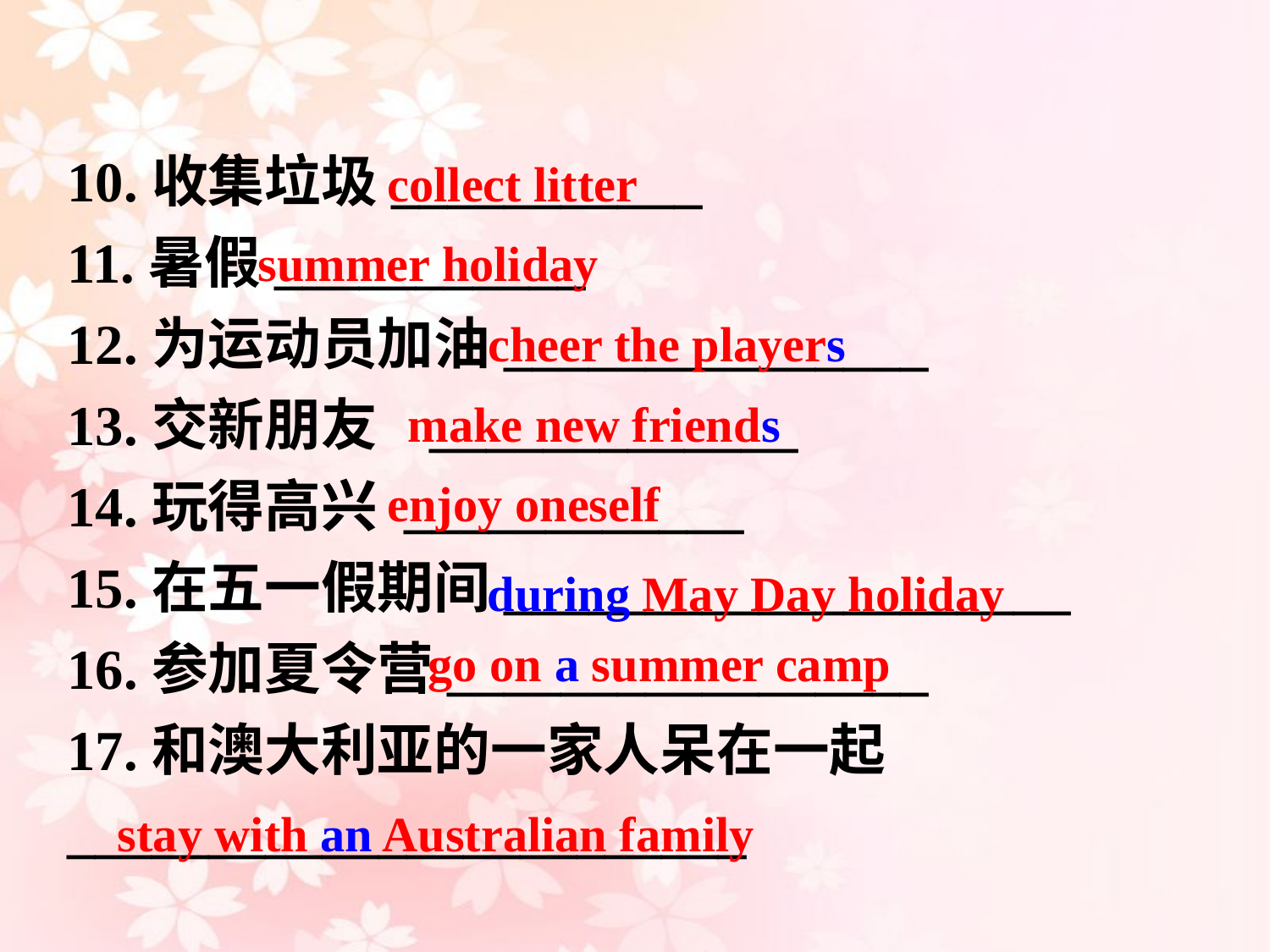

10.收集垃圾___________
11.暑假___________
12.为运动员加油_______________
13.交新朋友   _____________
14.玩得高兴 ____________
15.在五一假期间____________________
16.参加夏令营_________________
17.和澳大利亚的一家人呆在一起 ________________________
collect litter
summer holiday
cheer the players
make new friends
enjoy oneself
during May Day holiday
go on a summer camp
stay with an Australian family